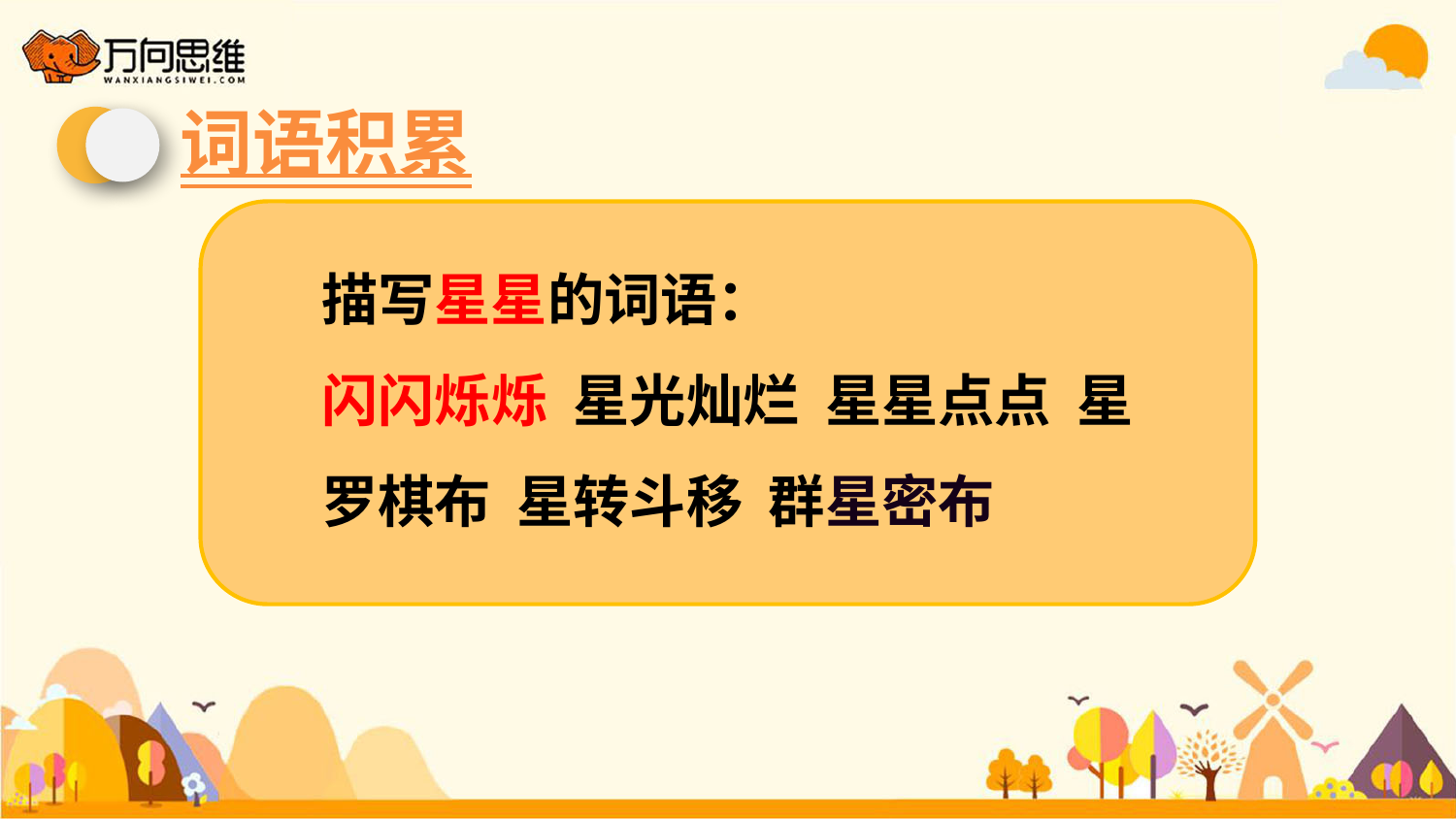

词语积累

描写星星的词语：
闪闪烁烁  星光灿烂  星星点点  星罗棋布  星转斗移  群星密布